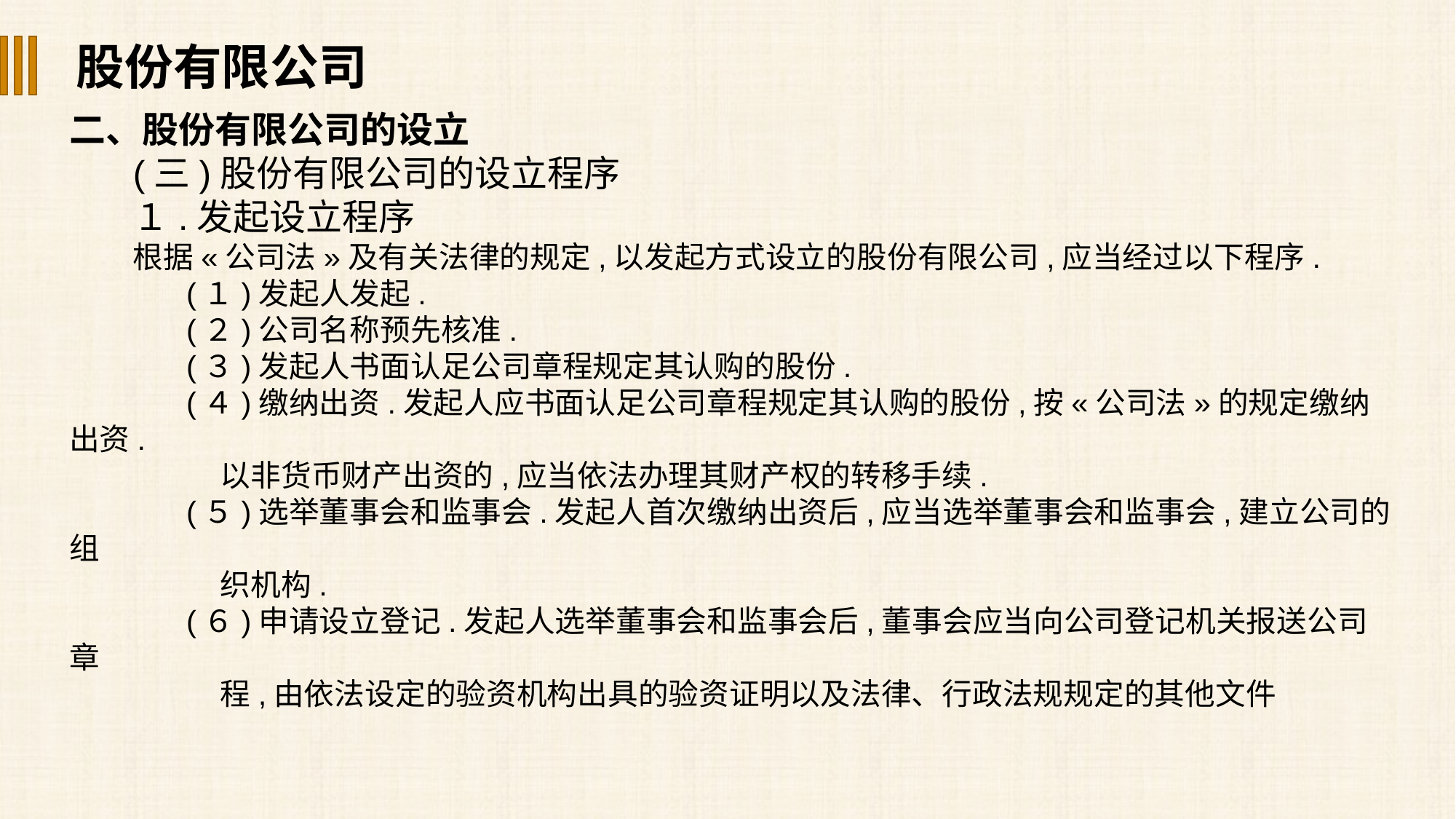

股份有限公司

二、股份有限公司的设立
(三)股份有限公司的设立程序
１.发起设立程序
根据«公司法»及有关法律的规定,以发起方式设立的股份有限公司,应当经过以下程序.
(１)发起人发起.
(２)公司名称预先核准.
(３)发起人书面认足公司章程规定其认购的股份.
(４)缴纳出资.发起人应书面认足公司章程规定其认购的股份,按«公司法»的规定缴纳出资.
    以非货币财产出资的,应当依法办理其财产权的转移手续.
(５)选举董事会和监事会.发起人首次缴纳出资后,应当选举董事会和监事会,建立公司的组
    织机构.
(６)申请设立登记.发起人选举董事会和监事会后,董事会应当向公司登记机关报送公司章
    程,由依法设定的验资机构出具的验资证明以及法律、行政法规规定的其他文件